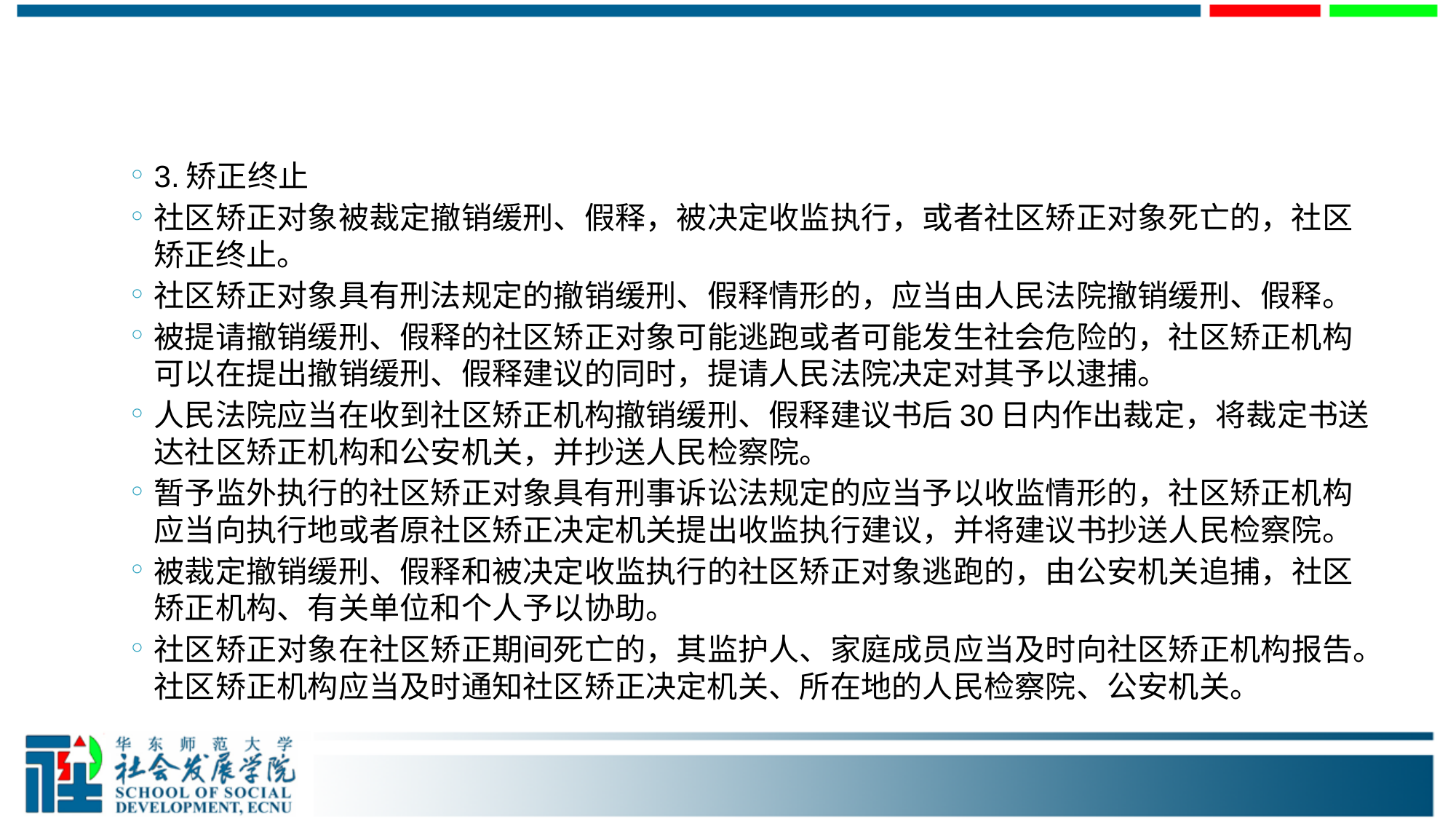

#
3.矫正终止
社区矫正对象被裁定撤销缓刑、假释，被决定收监执行，或者社区矫正对象死亡的，社区矫正终止。
社区矫正对象具有刑法规定的撤销缓刑、假释情形的，应当由人民法院撤销缓刑、假释。
被提请撤销缓刑、假释的社区矫正对象可能逃跑或者可能发生社会危险的，社区矫正机构可以在提出撤销缓刑、假释建议的同时，提请人民法院决定对其予以逮捕。
人民法院应当在收到社区矫正机构撤销缓刑、假释建议书后30日内作出裁定，将裁定书送达社区矫正机构和公安机关，并抄送人民检察院。
暂予监外执行的社区矫正对象具有刑事诉讼法规定的应当予以收监情形的，社区矫正机构应当向执行地或者原社区矫正决定机关提出收监执行建议，并将建议书抄送人民检察院。
被裁定撤销缓刑、假释和被决定收监执行的社区矫正对象逃跑的，由公安机关追捕，社区矫正机构、有关单位和个人予以协助。
社区矫正对象在社区矫正期间死亡的，其监护人、家庭成员应当及时向社区矫正机构报告。社区矫正机构应当及时通知社区矫正决定机关、所在地的人民检察院、公安机关。